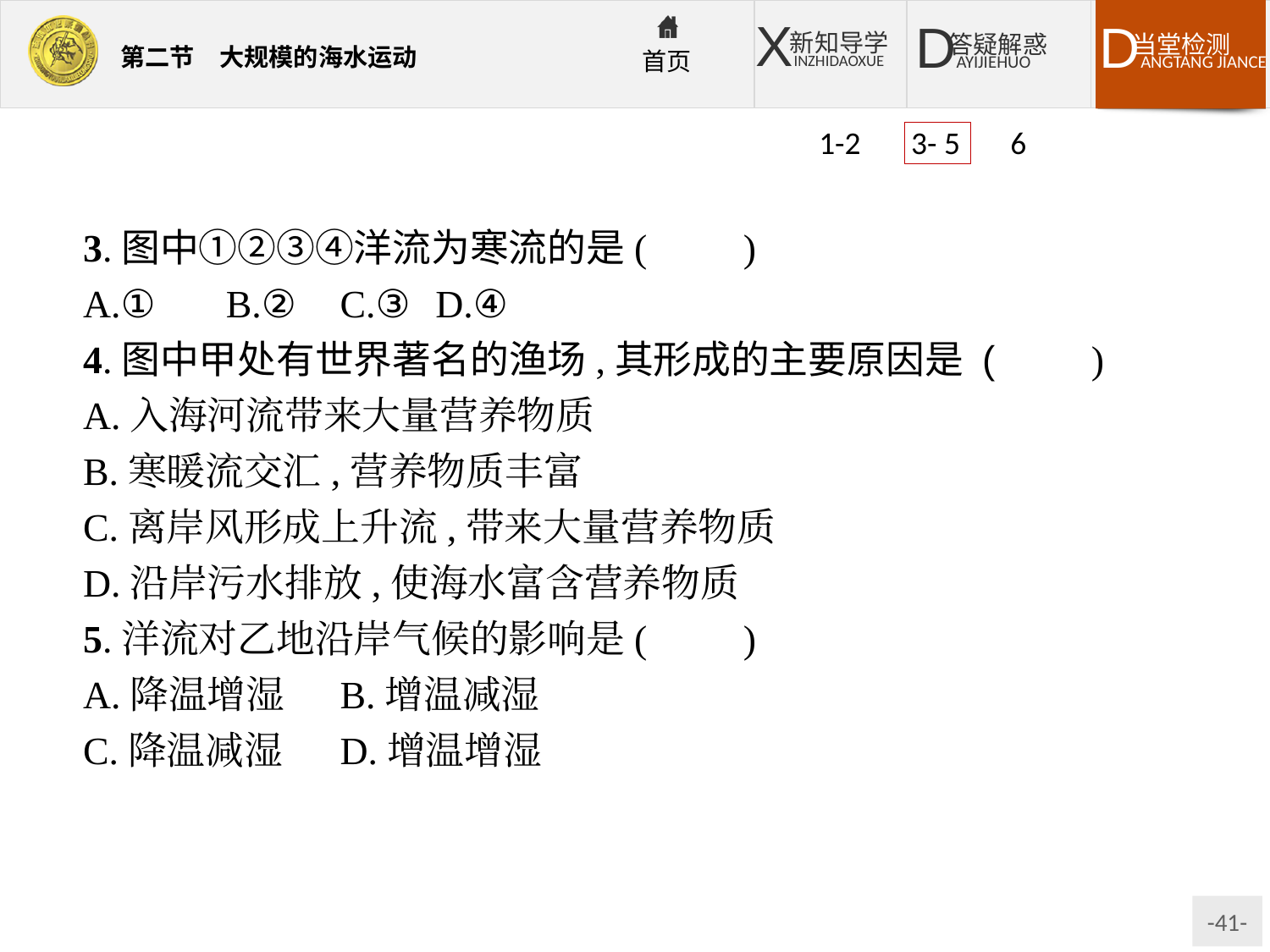

1-2       3- 5       6

3.图中①②③④洋流为寒流的是(　　)
A.①	B.②	C.③	D.④
4.图中甲处有世界著名的渔场,其形成的主要原因是 (　　)
A.入海河流带来大量营养物质
B.寒暖流交汇,营养物质丰富
C.离岸风形成上升流,带来大量营养物质
D.沿岸污水排放,使海水富含营养物质
5.洋流对乙地沿岸气候的影响是(　　)
A.降温增湿	B.增温减湿
C.降温减湿	D.增温增湿